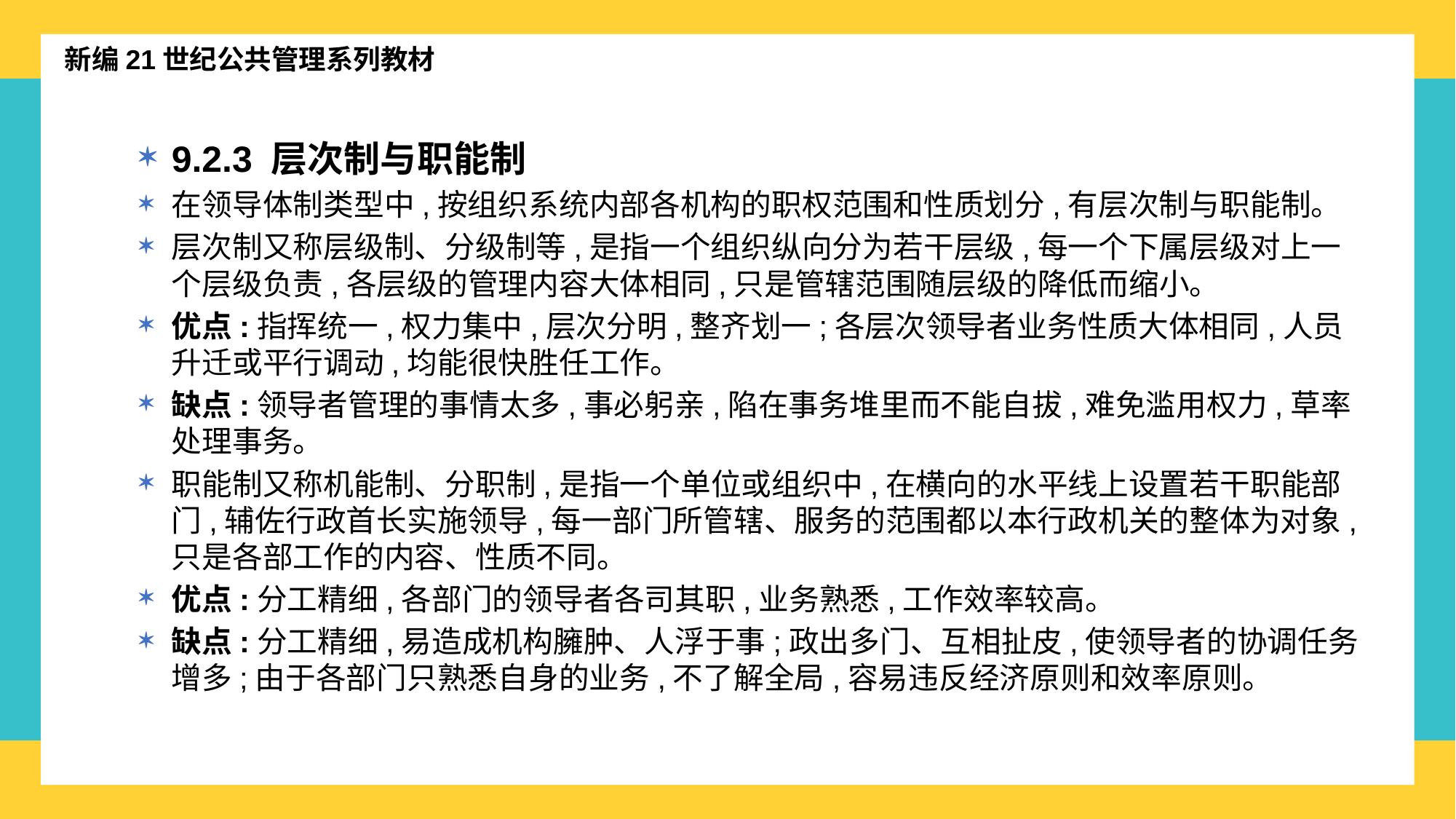

新编21世纪公共管理系列教材
9.2.3 层次制与职能制
在领导体制类型中,按组织系统内部各机构的职权范围和性质划分,有层次制与职能制。
层次制又称层级制、分级制等,是指一个组织纵向分为若干层级,每一个下属层级对上一个层级负责,各层级的管理内容大体相同,只是管辖范围随层级的降低而缩小。
优点:指挥统一,权力集中,层次分明,整齐划一;各层次领导者业务性质大体相同,人员升迁或平行调动,均能很快胜任工作。
缺点:领导者管理的事情太多,事必躬亲,陷在事务堆里而不能自拔,难免滥用权力,草率处理事务。
职能制又称机能制、分职制,是指一个单位或组织中,在横向的水平线上设置若干职能部门,辅佐行政首长实施领导,每一部门所管辖、服务的范围都以本行政机关的整体为对象,只是各部工作的内容、性质不同。
优点:分工精细,各部门的领导者各司其职,业务熟悉,工作效率较高。
缺点:分工精细,易造成机构臃肿、人浮于事;政出多门、互相扯皮,使领导者的协调任务增多;由于各部门只熟悉自身的业务,不了解全局,容易违反经济原则和效率原则。